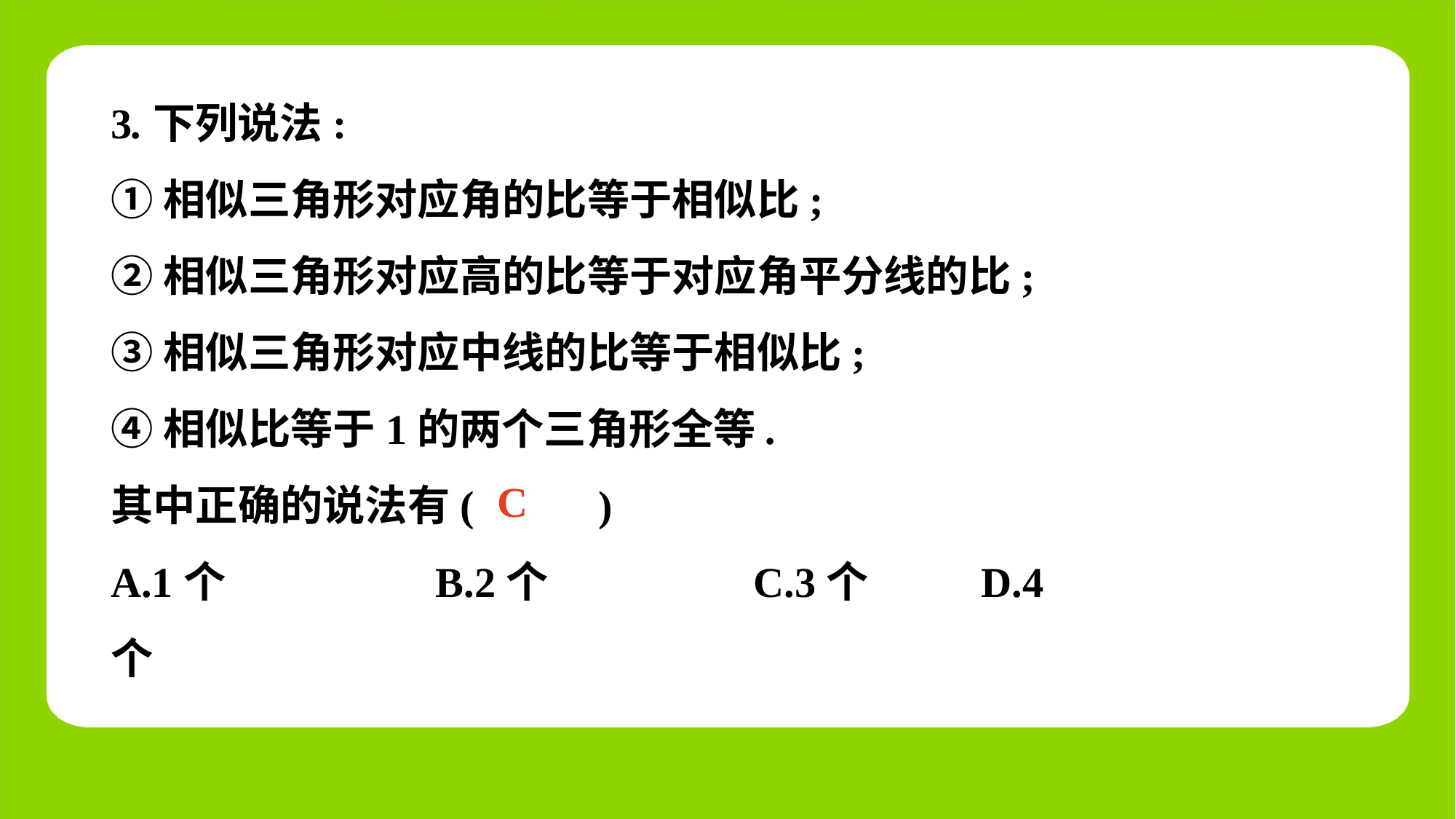

3.下列说法:
①相似三角形对应角的比等于相似比;
②相似三角形对应高的比等于对应角平分线的比;
③相似三角形对应中线的比等于相似比;
④相似比等于1的两个三角形全等.
其中正确的说法有(　  　)
A.1个	          B.2个	         C.3个	          D.4个
C